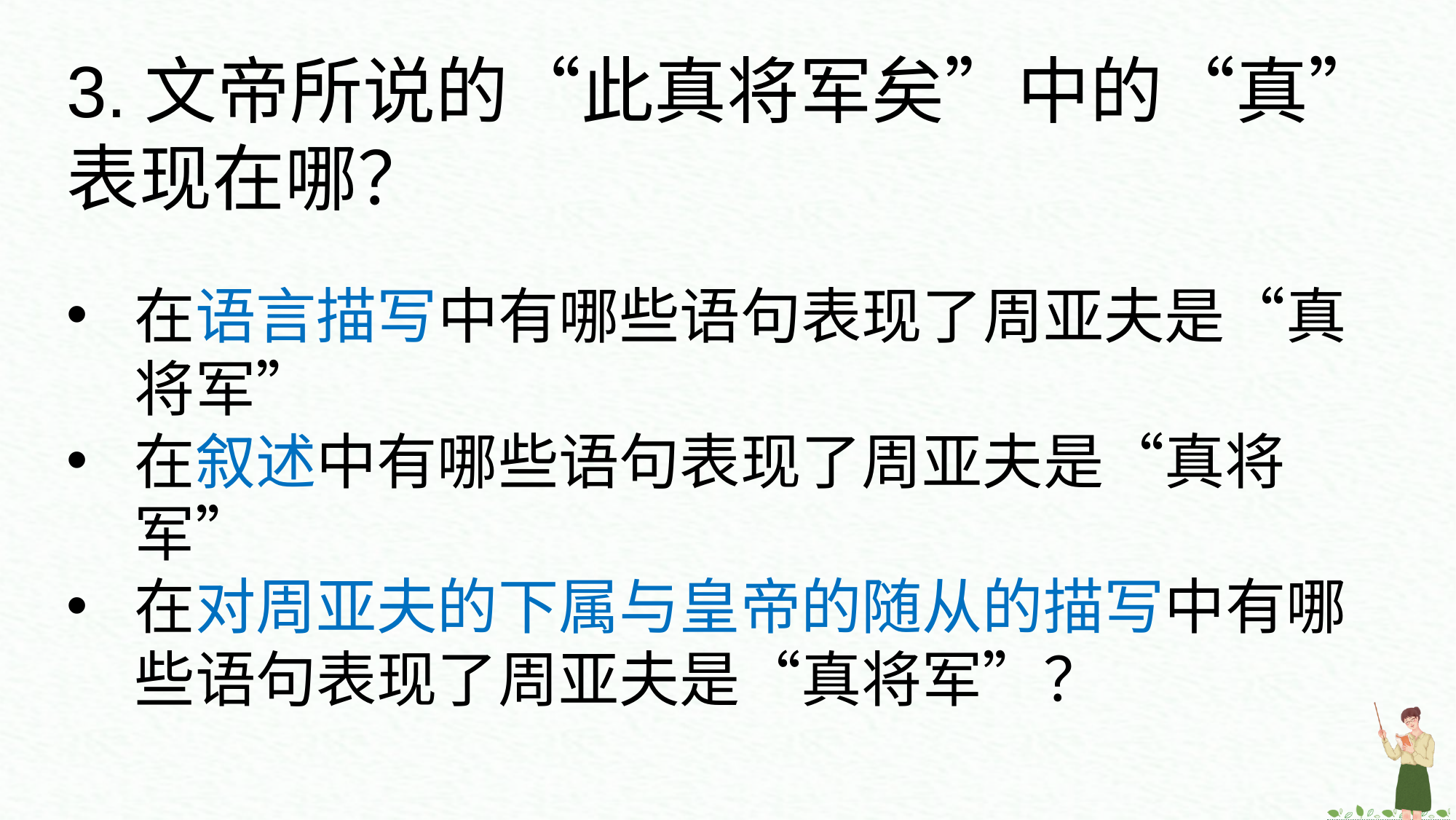

3.文帝所说的“此真将军矣”中的“真”表现在哪？
在语言描写中有哪些语句表现了周亚夫是“真将军”
在叙述中有哪些语句表现了周亚夫是“真将军”
在对周亚夫的下属与皇帝的随从的描写中有哪些语句表现了周亚夫是“真将军”？